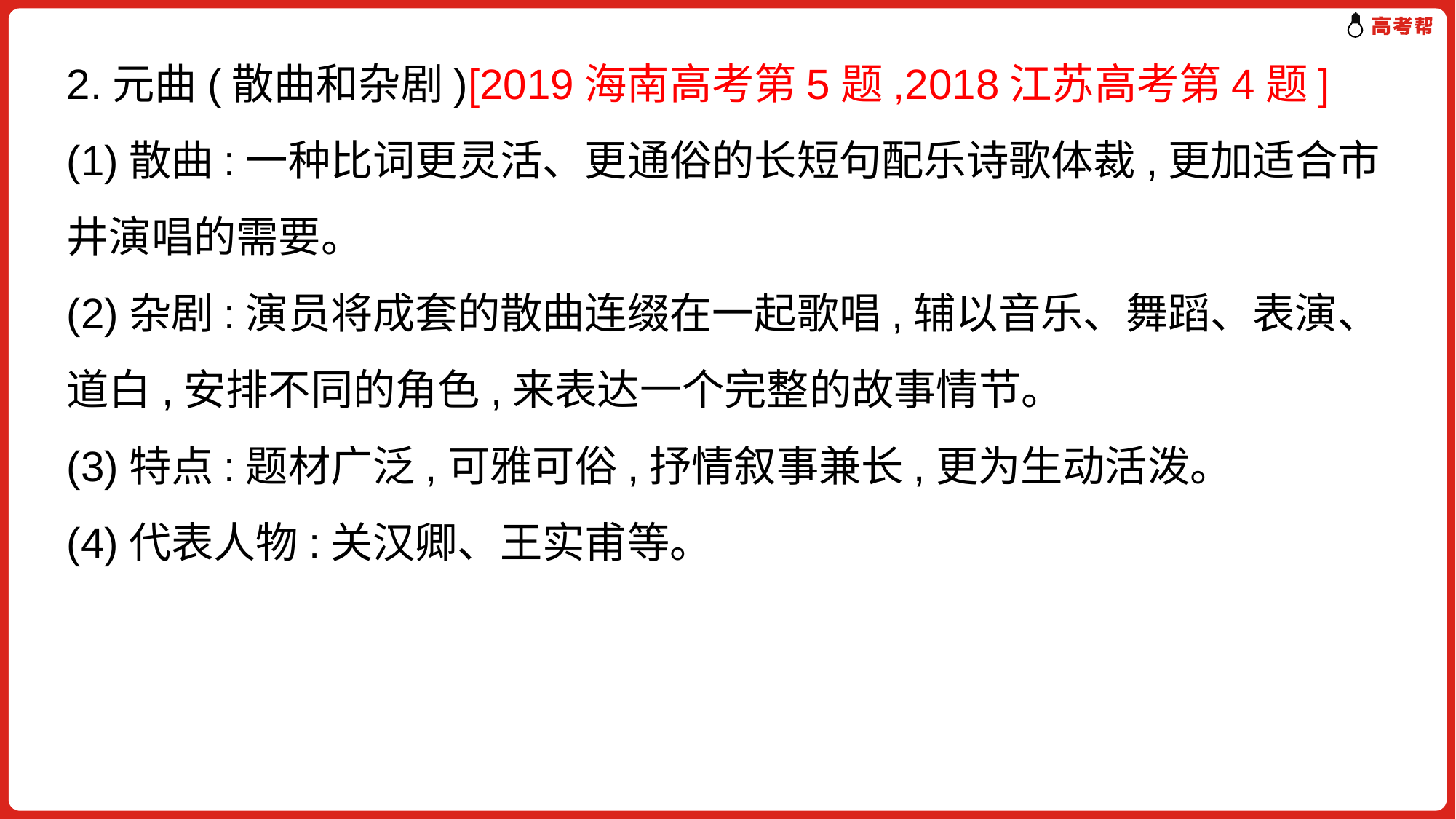

2.元曲(散曲和杂剧)[2019海南高考第5题,2018江苏高考第4题]
(1)散曲:一种比词更灵活、更通俗的长短句配乐诗歌体裁,更加适合市井演唱的需要。
(2)杂剧:演员将成套的散曲连缀在一起歌唱,辅以音乐、舞蹈、表演、道白,安排不同的角色,来表达一个完整的故事情节。
(3)特点:题材广泛,可雅可俗,抒情叙事兼长,更为生动活泼。
(4)代表人物:关汉卿、王实甫等。